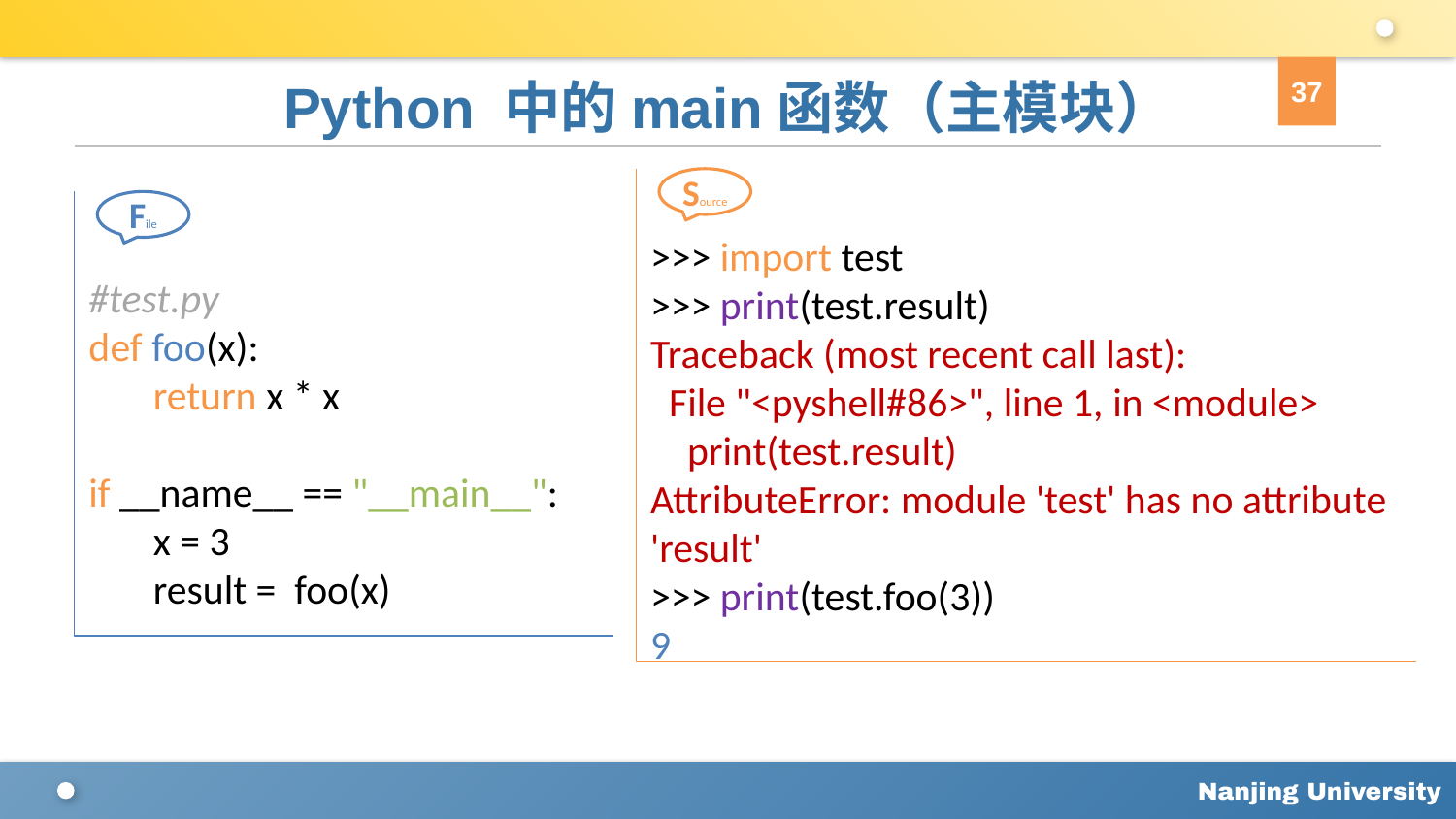

37
# Python 中的main函数（主模块）

>>> import test
>>> print(test.result)
Traceback (most recent call last):
  File "<pyshell#86>", line 1, in <module>
    print(test.result)
AttributeError: module 'test' has no attribute 'result'
>>> print(test.foo(3))
9
Source

#test.py
def foo(x):
       return x * x

if __name__ == "__main__":
       x = 3
       result =  foo(x)
File